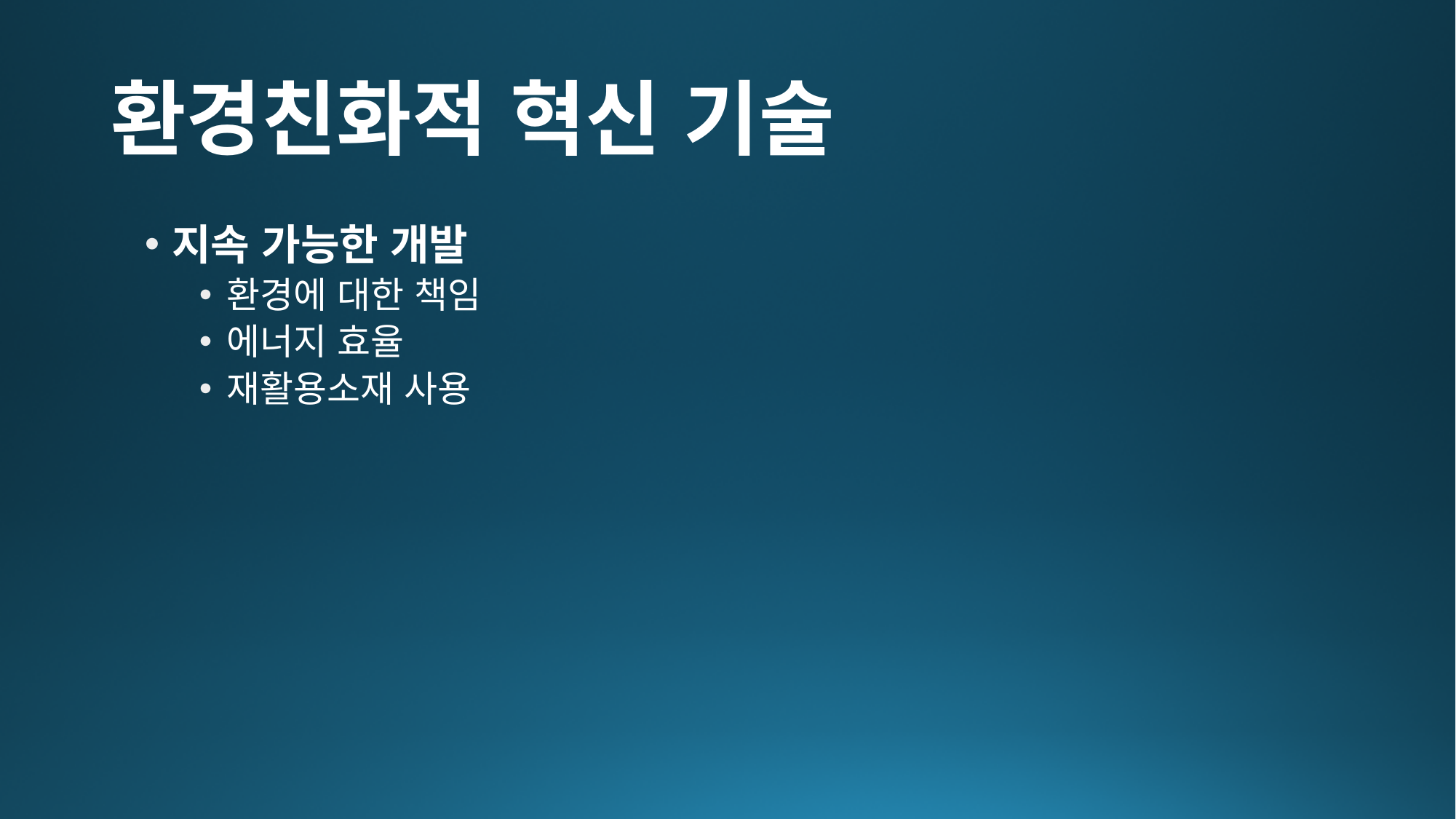

# 환경친화적 혁신 기술
지속 가능한 개발
환경에 대한 책임
에너지 효율
재활용소재 사용